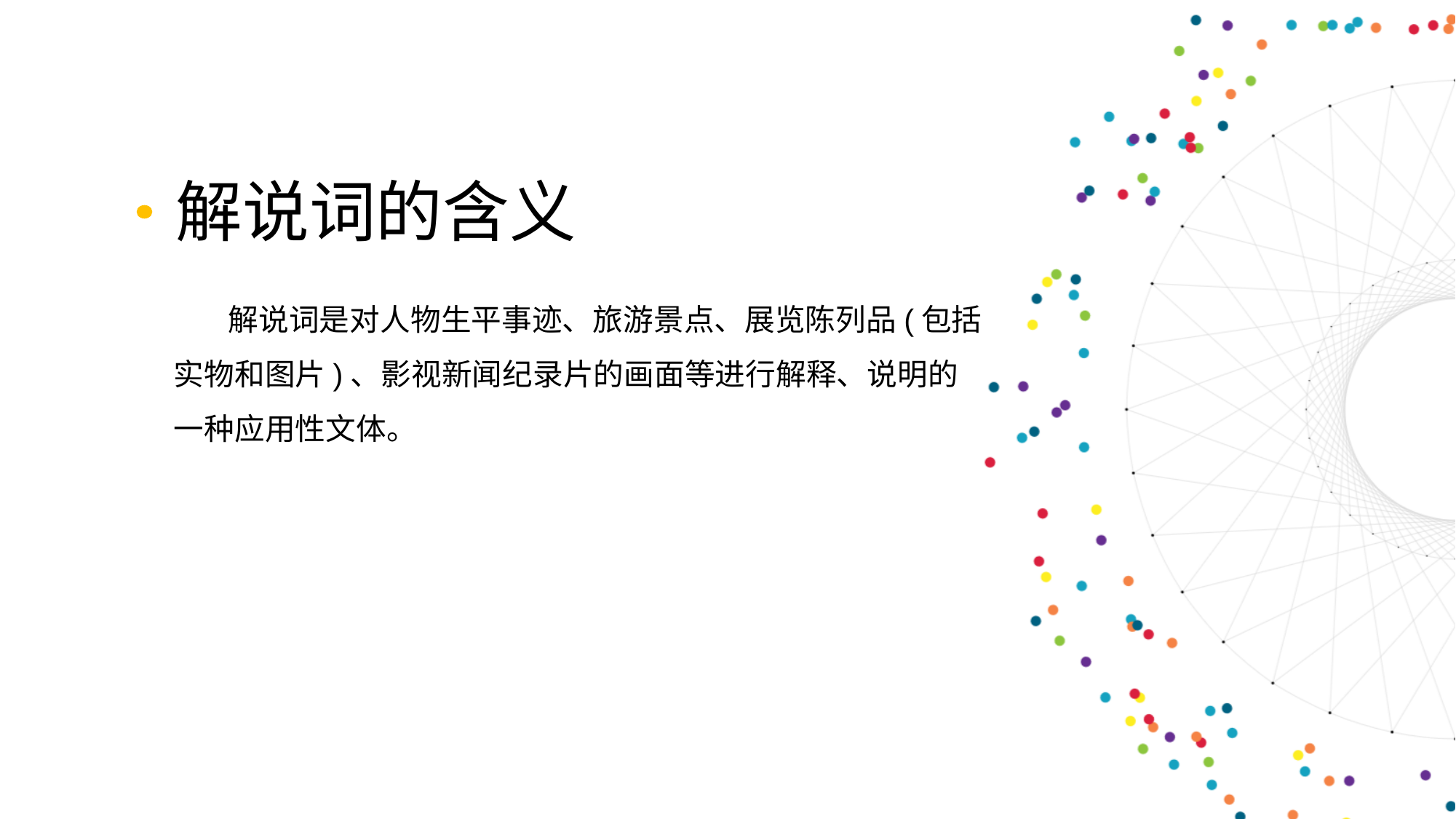

解说词的含义

       解说词是对人物生平事迹、旅游景点、展览陈列品(包括实物和图片)、影视新闻纪录片的画面等进行解释、说明的一种应用性文体。